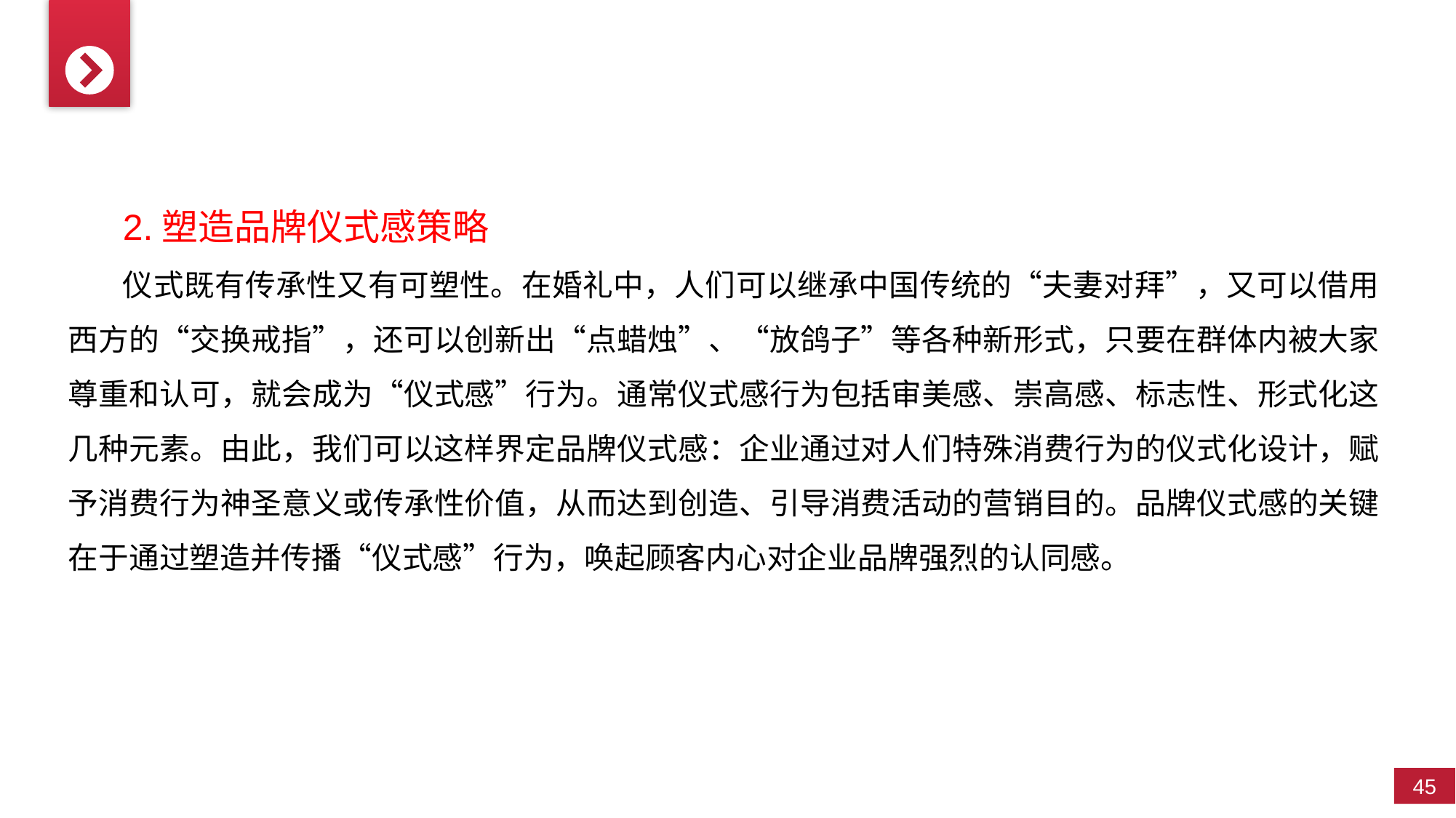

2.塑造品牌仪式感策略
仪式既有传承性又有可塑性。在婚礼中，人们可以继承中国传统的“夫妻对拜”，又可以借用西方的“交换戒指”，还可以创新出“点蜡烛”、“放鸽子”等各种新形式，只要在群体内被大家尊重和认可，就会成为“仪式感”行为。通常仪式感行为包括审美感、崇高感、标志性、形式化这几种元素。由此，我们可以这样界定品牌仪式感：企业通过对人们特殊消费行为的仪式化设计，赋予消费行为神圣意义或传承性价值，从而达到创造、引导消费活动的营销目的。品牌仪式感的关键在于通过塑造并传播“仪式感”行为，唤起顾客内心对企业品牌强烈的认同感。